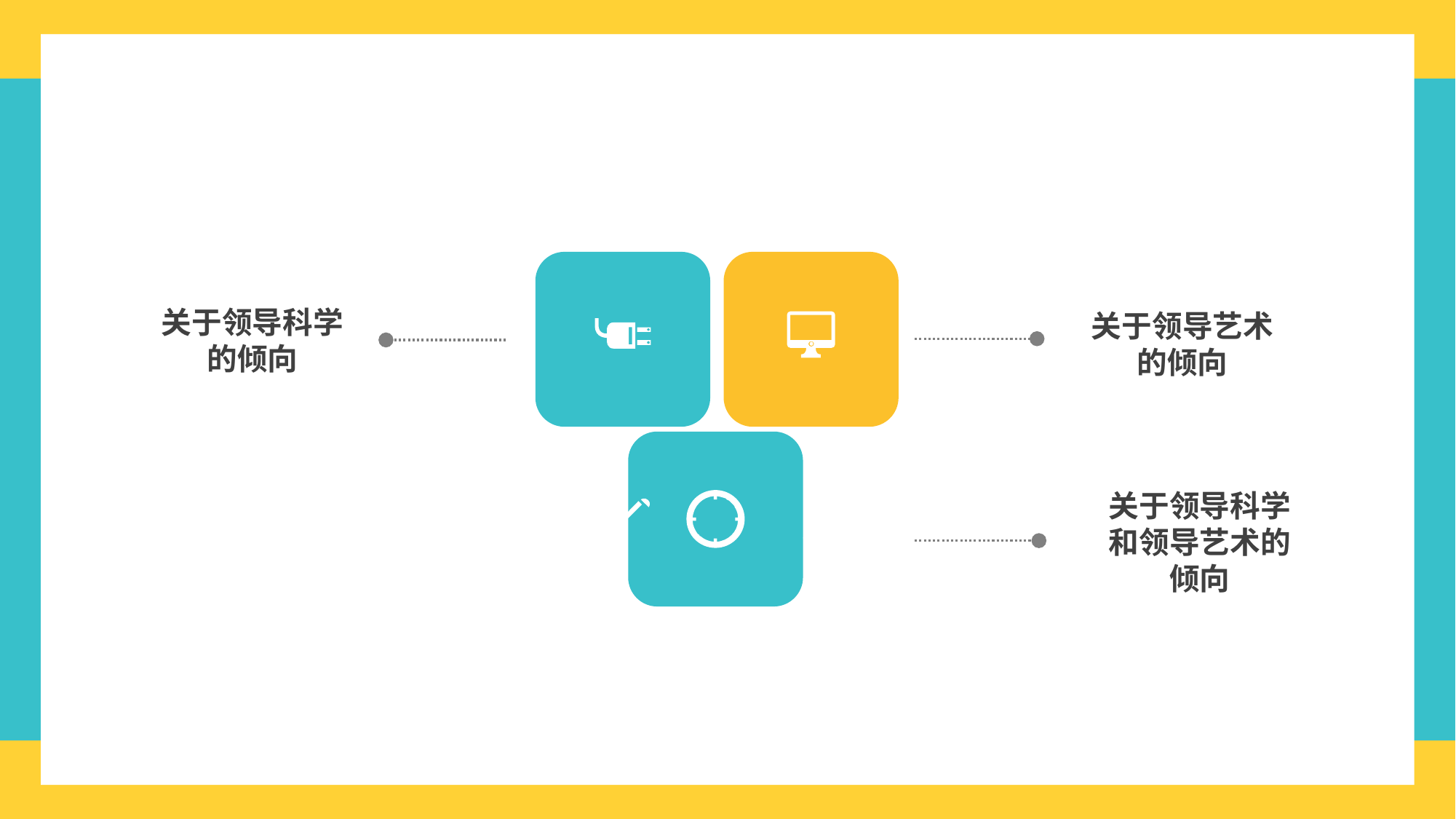

关于领导科学的倾向
关于领导艺术的倾向
关于领导科学和领导艺术的倾向